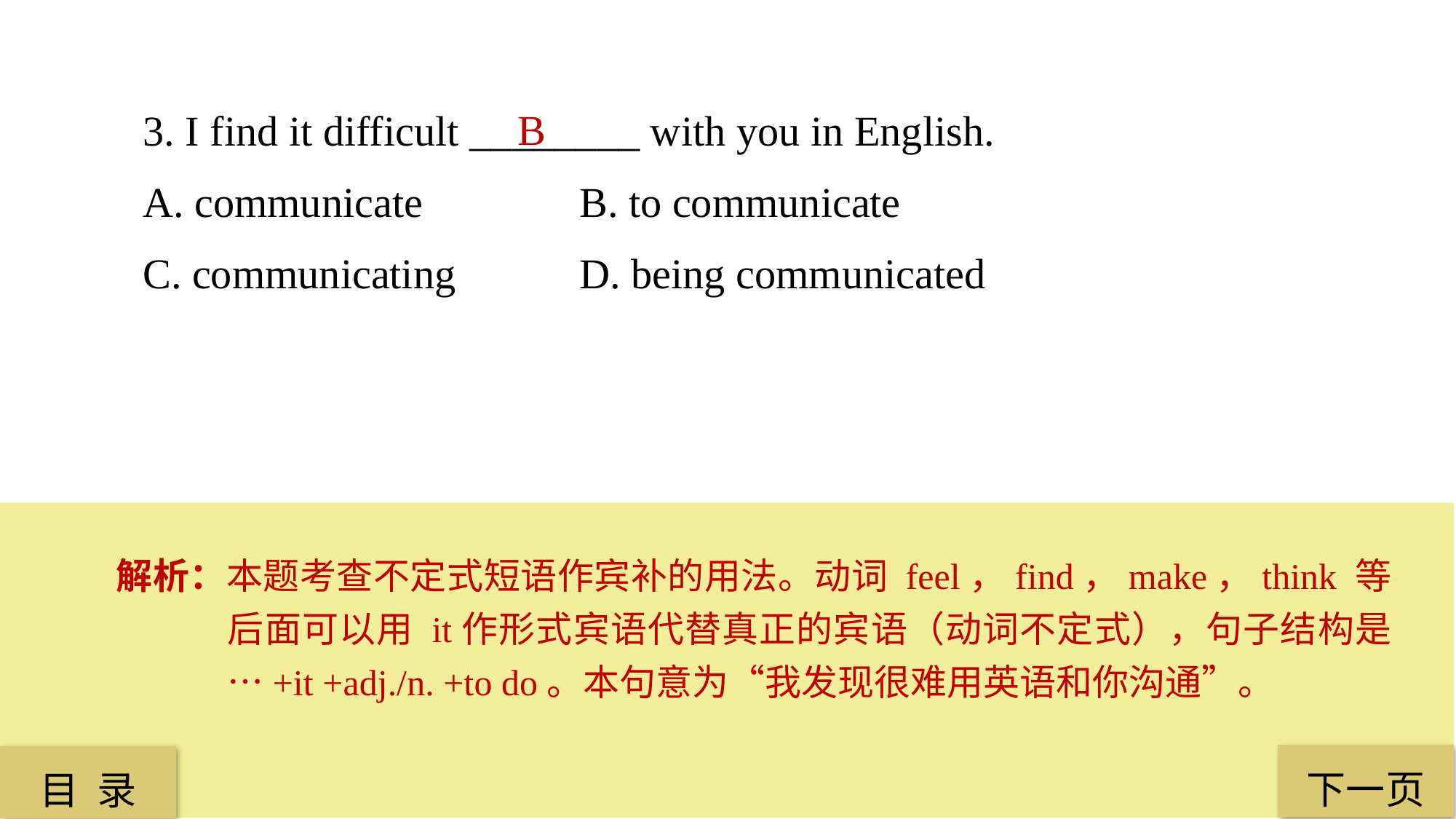

3. I find it difficult ________ with you in English.
A. communicate 		B. to communicate
C. communicating 		D. being communicated
B
解析：本题考查不定式短语作宾补的用法。动词 feel，find，make，think 等后面可以用 it作形式宾语代替真正的宾语（动词不定式），句子结构是 …+it +adj./n. +to do。本句意为“我发现很难用英语和你沟通”。